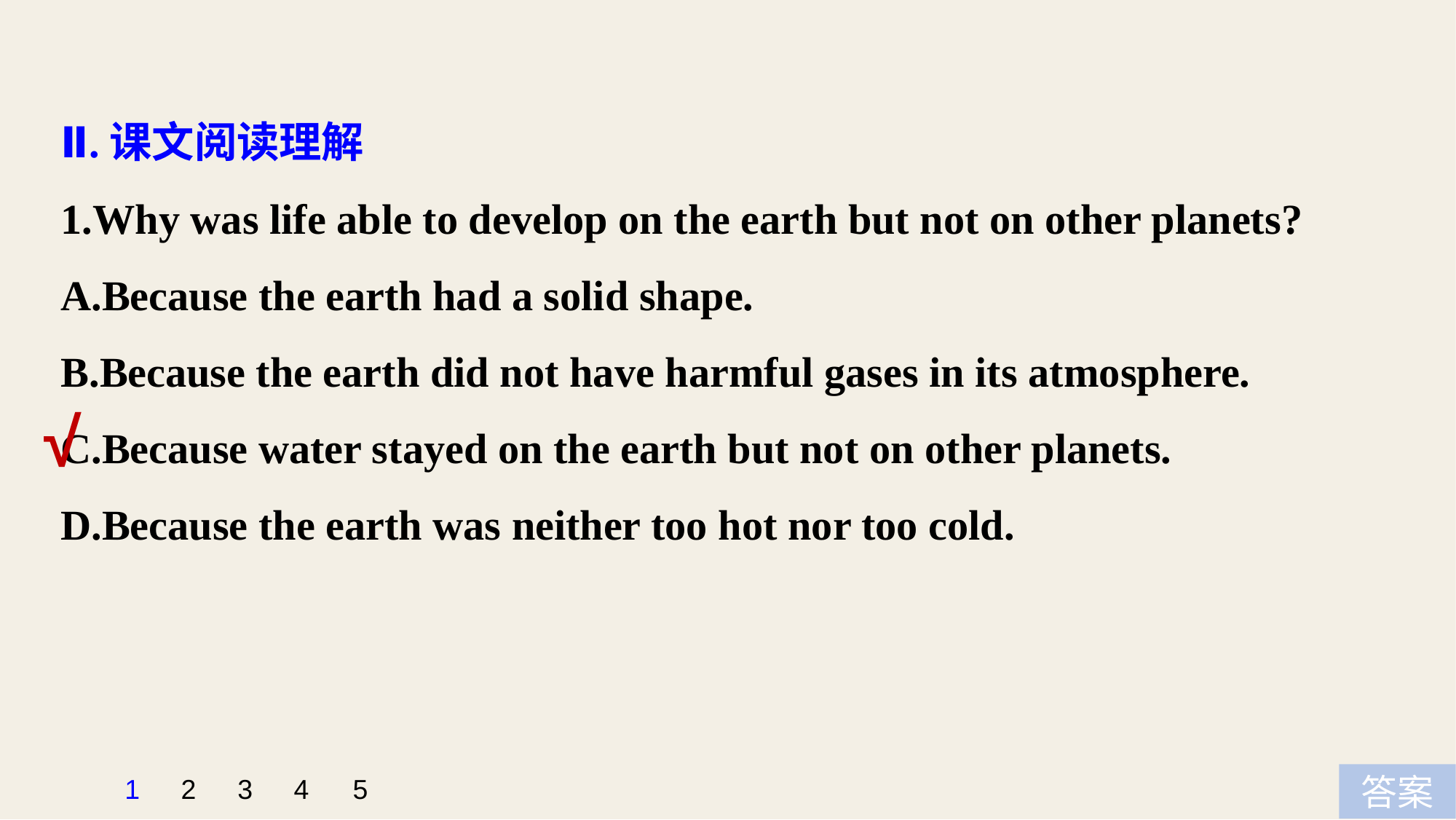

Ⅱ.课文阅读理解
1.Why was life able to develop on the earth but not on other planets?
A.Because the earth had a solid shape.
B.Because the earth did not have harmful gases in its atmosphere.
C.Because water stayed on the earth but not on other planets.
D.Because the earth was neither too hot nor too cold.
√
5
1
2
3
4
答案